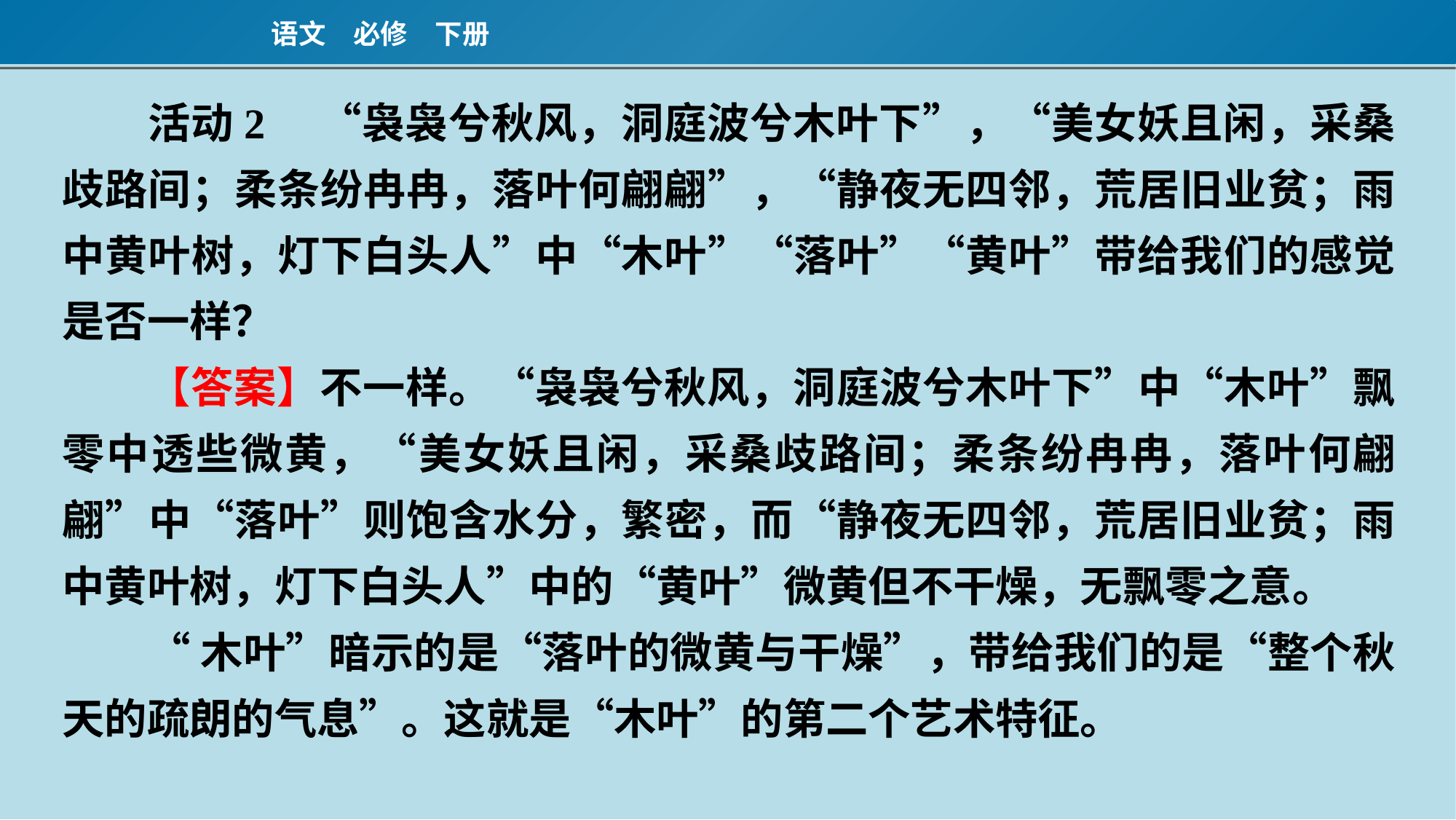

活动2　“袅袅兮秋风，洞庭波兮木叶下”，“美女妖且闲，采桑歧路间；柔条纷冉冉，落叶何翩翩”，“静夜无四邻，荒居旧业贫；雨中黄叶树，灯下白头人”中“木叶”“落叶”“黄叶”带给我们的感觉是否一样？
【答案】不一样。“袅袅兮秋风，洞庭波兮木叶下”中“木叶”飘零中透些微黄，“美女妖且闲，采桑歧路间；柔条纷冉冉，落叶何翩翩”中“落叶”则饱含水分，繁密，而“静夜无四邻，荒居旧业贫；雨中黄叶树，灯下白头人”中的“黄叶”微黄但不干燥，无飘零之意。
“木叶”暗示的是“落叶的微黄与干燥”，带给我们的是“整个秋天的疏朗的气息”。这就是“木叶”的第二个艺术特征。